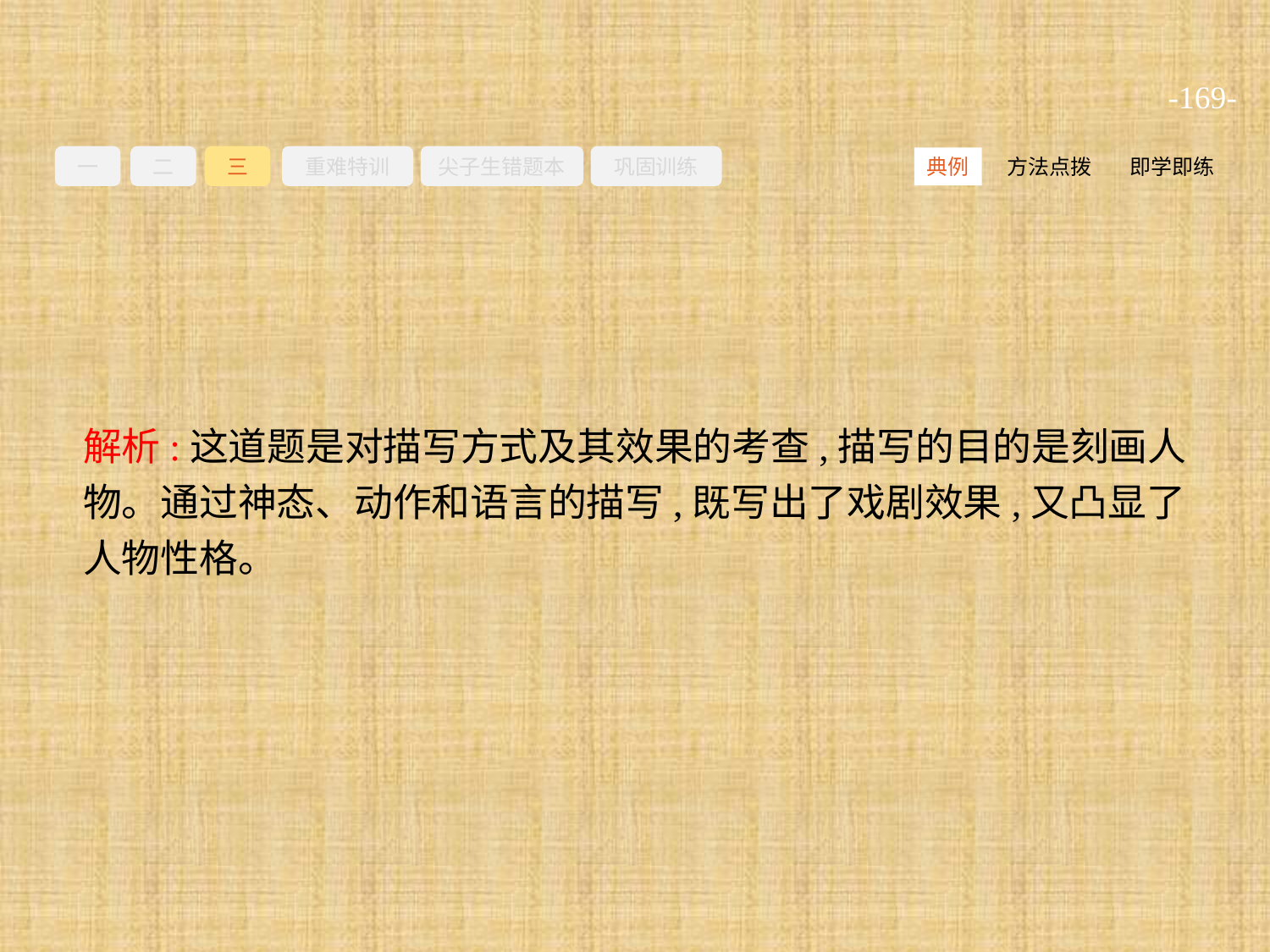

-169-
一
二
三
重难特训
尖子生错题本
巩固训练
方法点拨
即学即练
典例
解析:这道题是对描写方式及其效果的考查,描写的目的是刻画人物。通过神态、动作和语言的描写,既写出了戏剧效果,又凸显了人物性格。